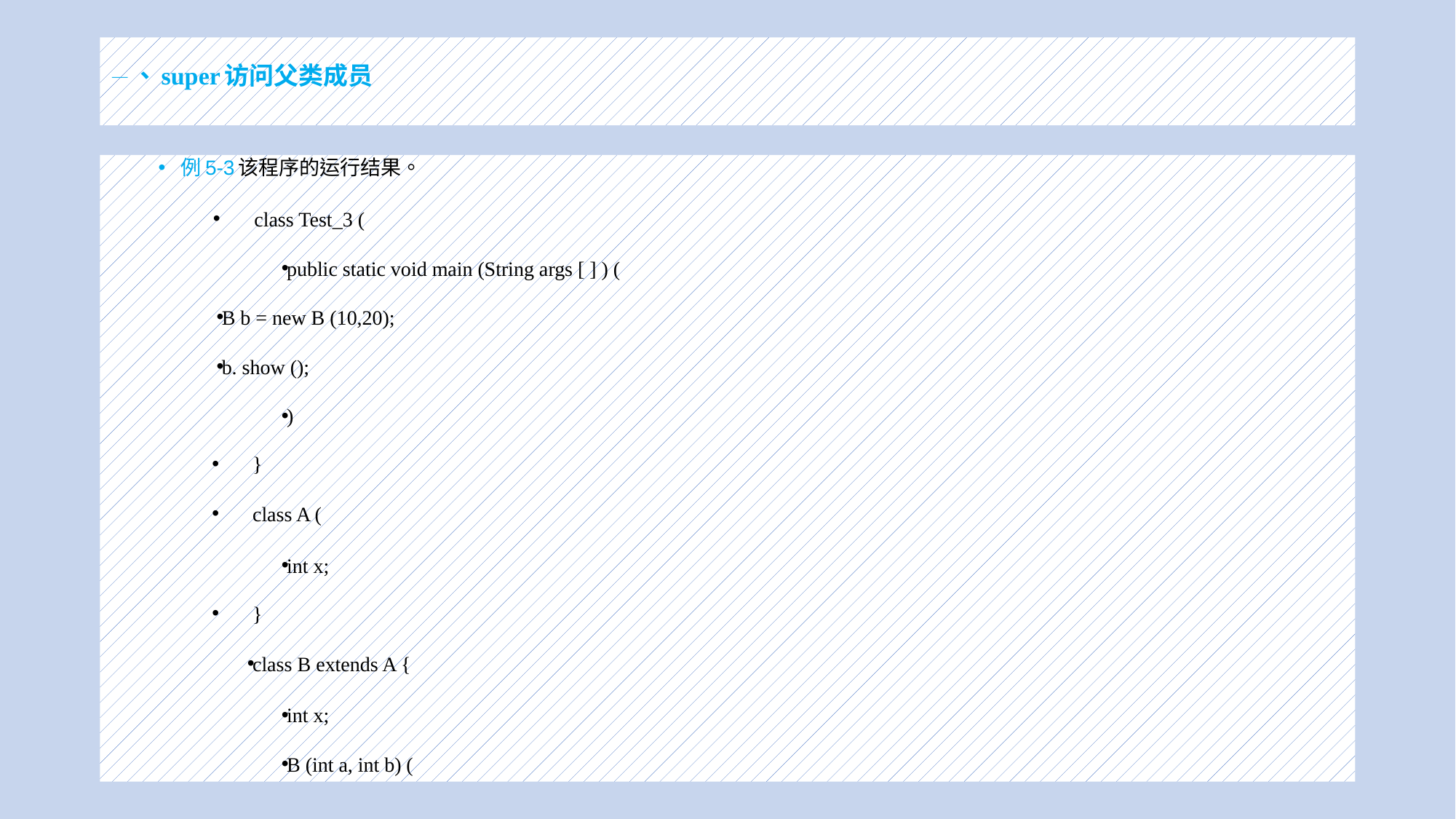

# —、super访问父类成员
例5-3该程序的运行结果。
class Test_3 (
public static void main (String args [ ] ) (
B b = new B (10,20);
b. show ();
)
}
class A (
int x;
}
class B extends A {
int x;
B (int a, int b) (